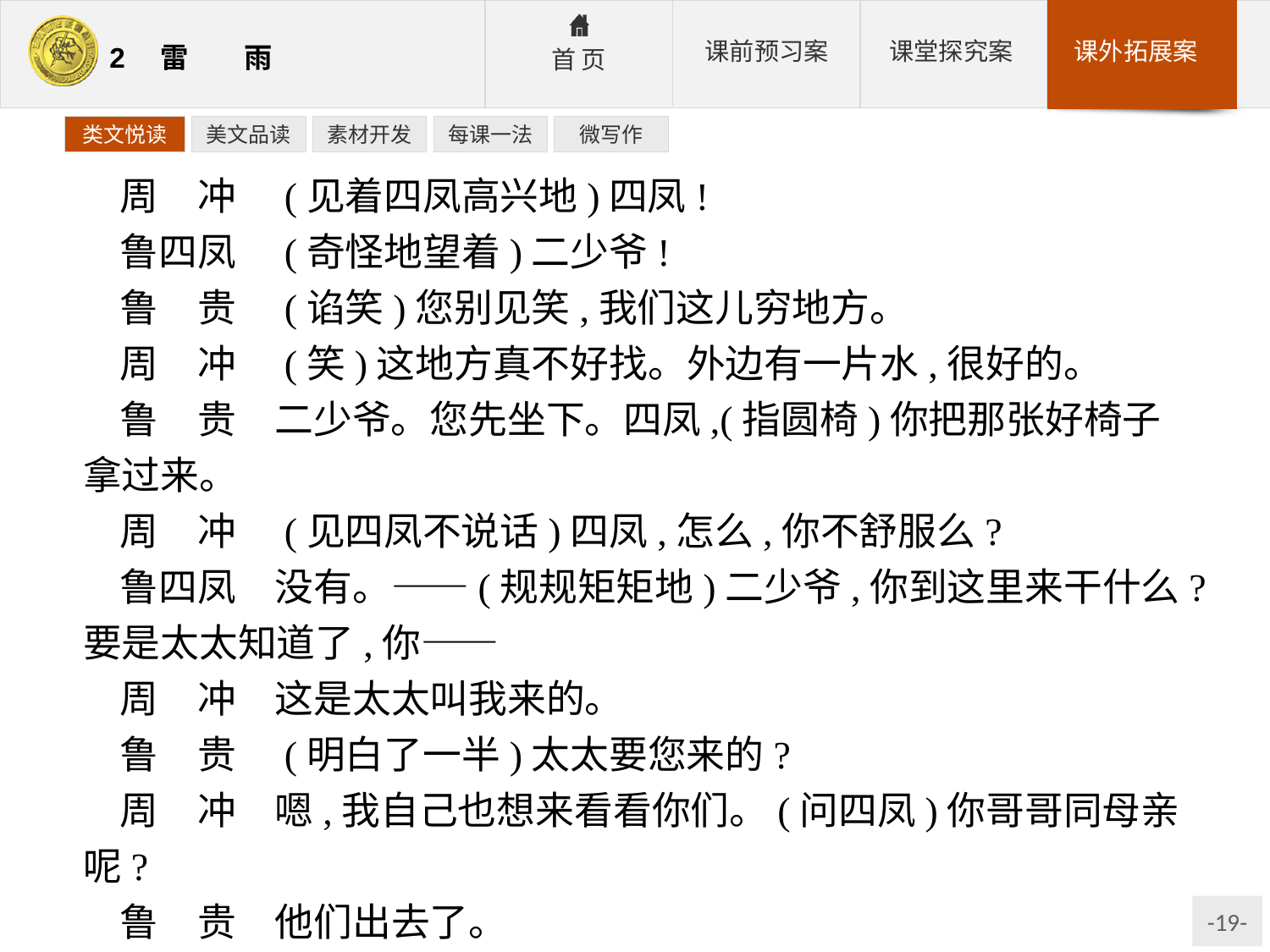

类文悦读
美文品读
素材开发
每课一法
微写作
周　冲　(见着四凤高兴地)四凤!
鲁四凤　(奇怪地望着)二少爷!
鲁　贵　(谄笑)您别见笑,我们这儿穷地方。
周　冲　(笑)这地方真不好找。外边有一片水,很好的。
鲁　贵　二少爷。您先坐下。四凤,(指圆椅)你把那张好椅子拿过来。
周　冲　(见四凤不说话)四凤,怎么,你不舒服么?
鲁四凤　没有。——(规规矩矩地)二少爷,你到这里来干什么?要是太太知道了,你——
周　冲　这是太太叫我来的。
鲁　贵　(明白了一半)太太要您来的?
周　冲　嗯,我自己也想来看看你们。(问四凤)你哥哥同母亲呢?
鲁　贵　他们出去了。
鲁四凤　你怎么知道这个地方?